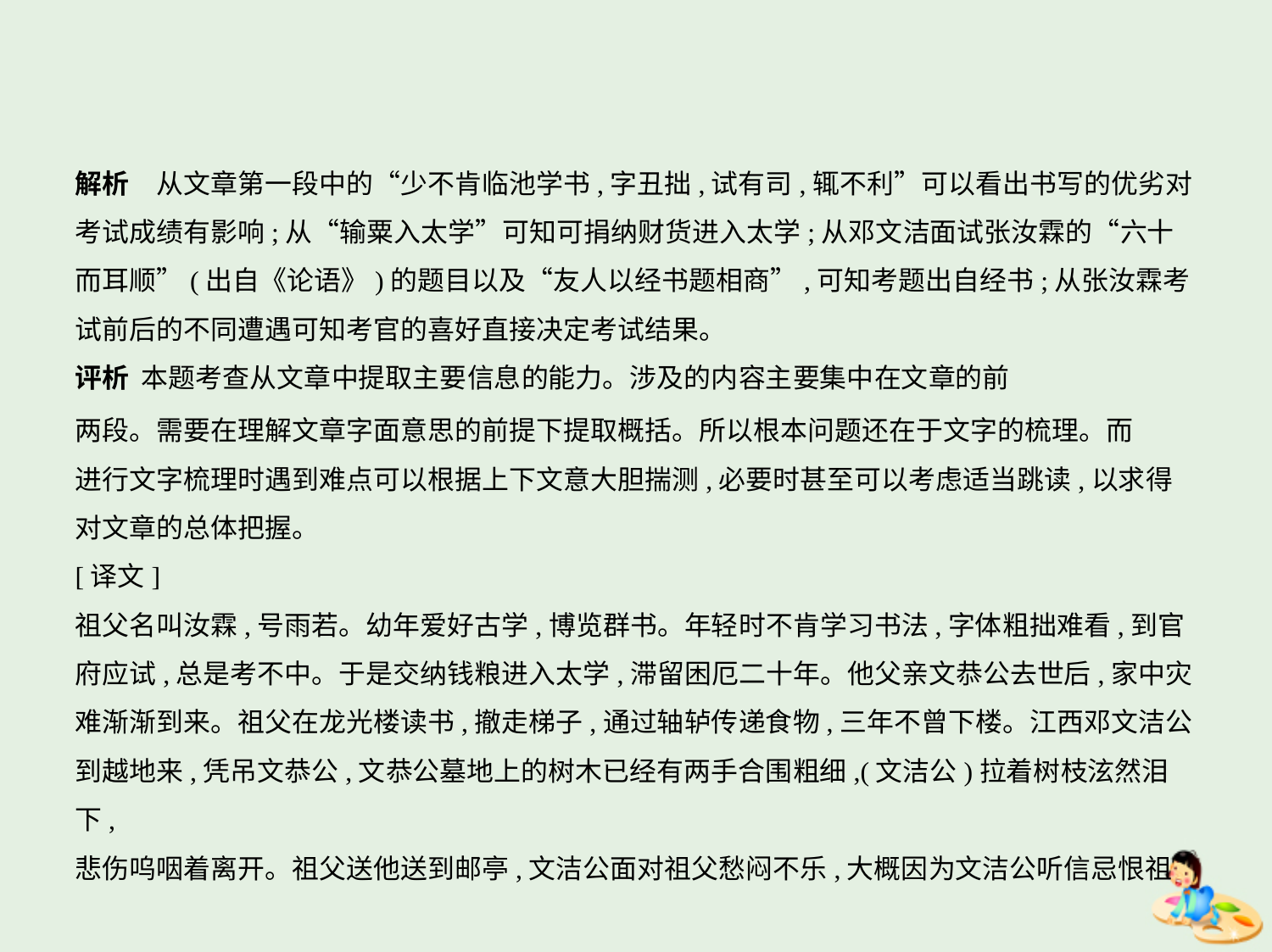

解析　从文章第一段中的“少不肯临池学书,字丑拙,试有司,辄不利”可以看出书写的优劣对
考试成绩有影响;从“输粟入太学”可知可捐纳财货进入太学;从邓文洁面试张汝霖的“六十
而耳顺”(出自《论语》)的题目以及“友人以经书题相商”,可知考题出自经书;从张汝霖考
试前后的不同遭遇可知考官的喜好直接决定考试结果。
评析  本题考查从文章中提取主要信息的能力。涉及的内容主要集中在文章的前
两段。需要在理解文章字面意思的前提下提取概括。所以根本问题还在于文字的梳理。而
进行文字梳理时遇到难点可以根据上下文意大胆揣测,必要时甚至可以考虑适当跳读,以求得
对文章的总体把握。
[译文]
祖父名叫汝霖,号雨若。幼年爱好古学,博览群书。年轻时不肯学习书法,字体粗拙难看,到官
府应试,总是考不中。于是交纳钱粮进入太学,滞留困厄二十年。他父亲文恭公去世后,家中灾
难渐渐到来。祖父在龙光楼读书,撤走梯子,通过轴轳传递食物,三年不曾下楼。江西邓文洁公
到越地来,凭吊文恭公,文恭公墓地上的树木已经有两手合围粗细,(文洁公)拉着树枝泫然泪下,
悲伤呜咽着离开。祖父送他送到邮亭,文洁公面对祖父愁闷不乐,大概因为文洁公听信忌恨祖